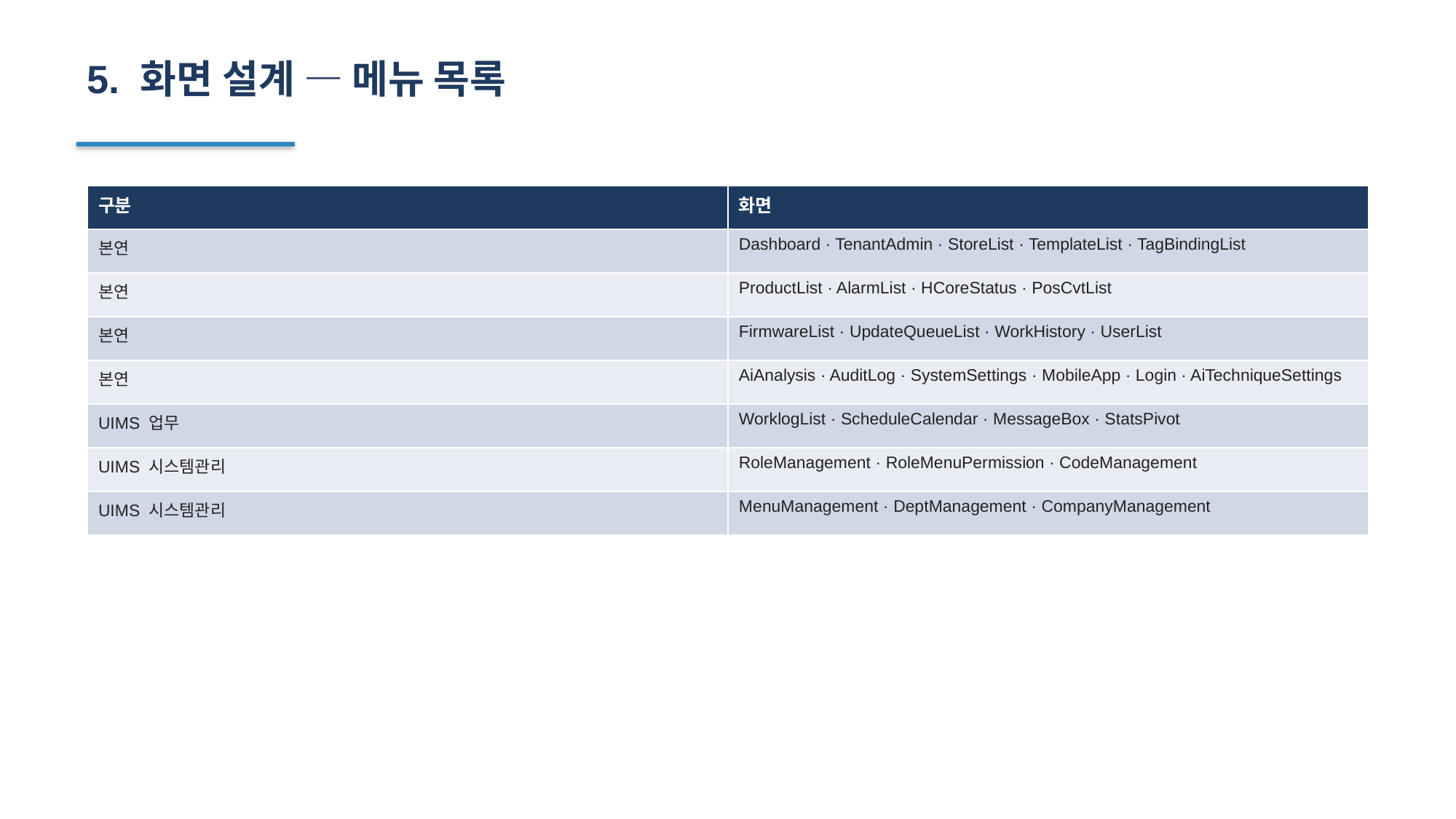

5. 화면 설계 — 메뉴 목록

| 구분 | 화면 |
| --- | --- |
| 본연 | Dashboard · TenantAdmin · StoreList · TemplateList · TagBindingList |
| 본연 | ProductList · AlarmList · HCoreStatus · PosCvtList |
| 본연 | FirmwareList · UpdateQueueList · WorkHistory · UserList |
| 본연 | AiAnalysis · AuditLog · SystemSettings · MobileApp · Login · AiTechniqueSettings |
| UIMS 업무 | WorklogList · ScheduleCalendar · MessageBox · StatsPivot |
| UIMS 시스템관리 | RoleManagement · RoleMenuPermission · CodeManagement |
| UIMS 시스템관리 | MenuManagement · DeptManagement · CompanyManagement |